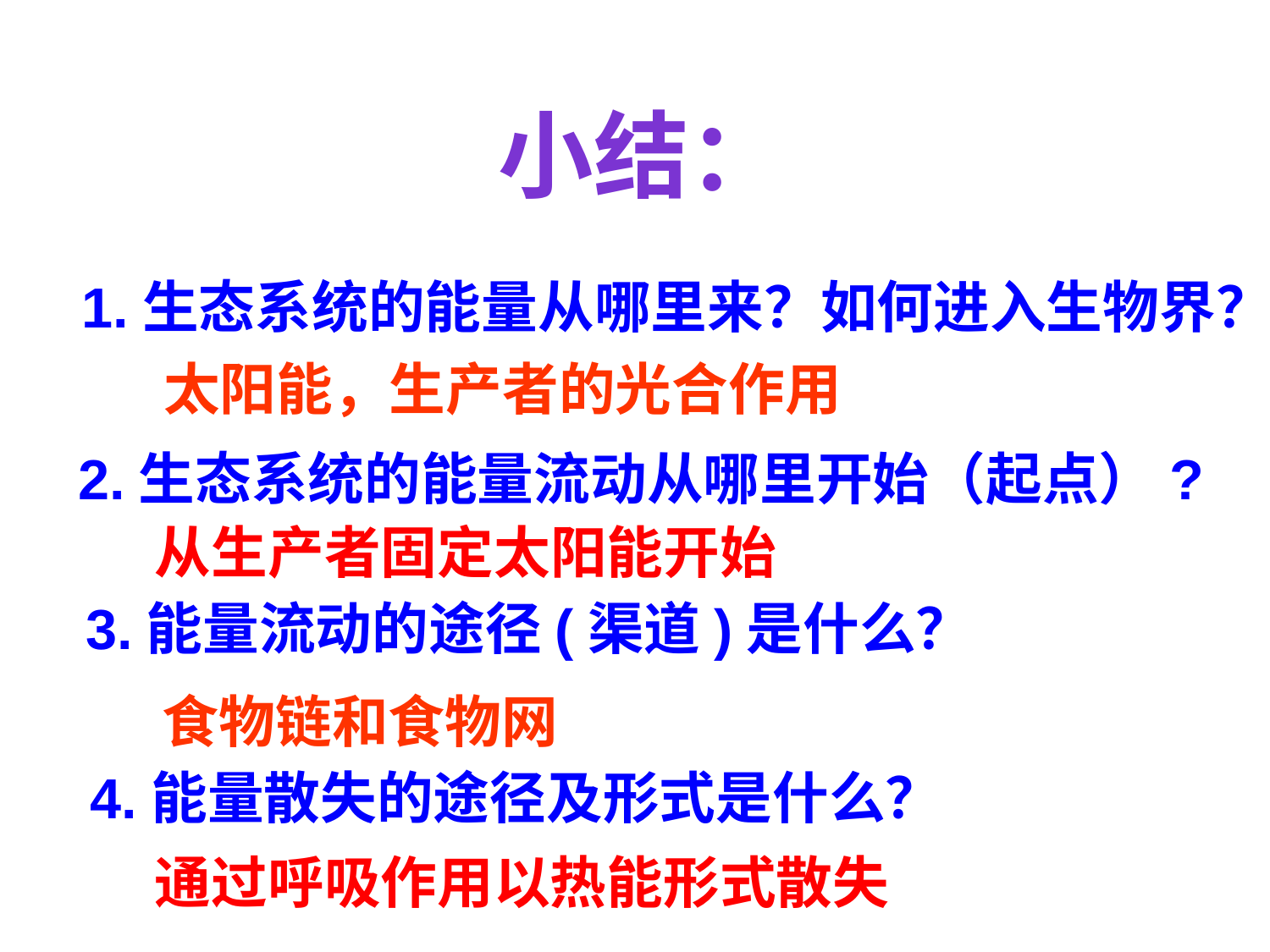

小结：
1.生态系统的能量从哪里来？如何进入生物界？
  太阳能，生产者的光合作用
2.生态系统的能量流动从哪里开始（起点）?
从生产者固定太阳能开始
3.能量流动的途径(渠道)是什么？
食物链和食物网
4.能量散失的途径及形式是什么？
通过呼吸作用以热能形式散失